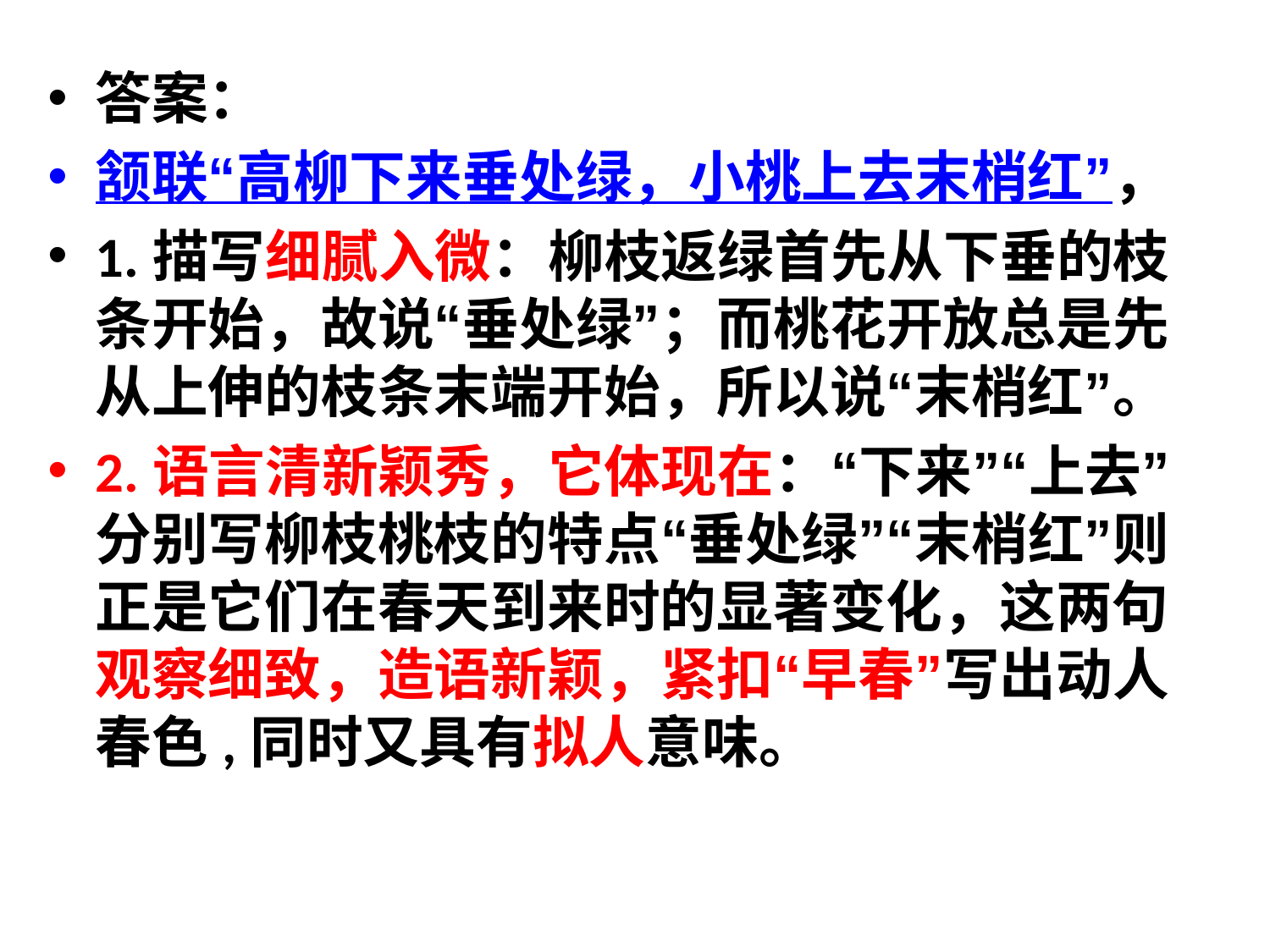

答案：
颔联“高柳下来垂处绿，小桃上去末梢红”，
1.描写细腻入微：柳枝返绿首先从下垂的枝条开始，故说“垂处绿”；而桃花开放总是先从上伸的枝条末端开始，所以说“末梢红”。
2.语言清新颖秀，它体现在：“下来”“上去”分别写柳枝桃枝的特点“垂处绿”“末梢红”则正是它们在春天到来时的显著变化，这两句观察细致，造语新颖，紧扣“早春”写出动人春色,同时又具有拟人意味。